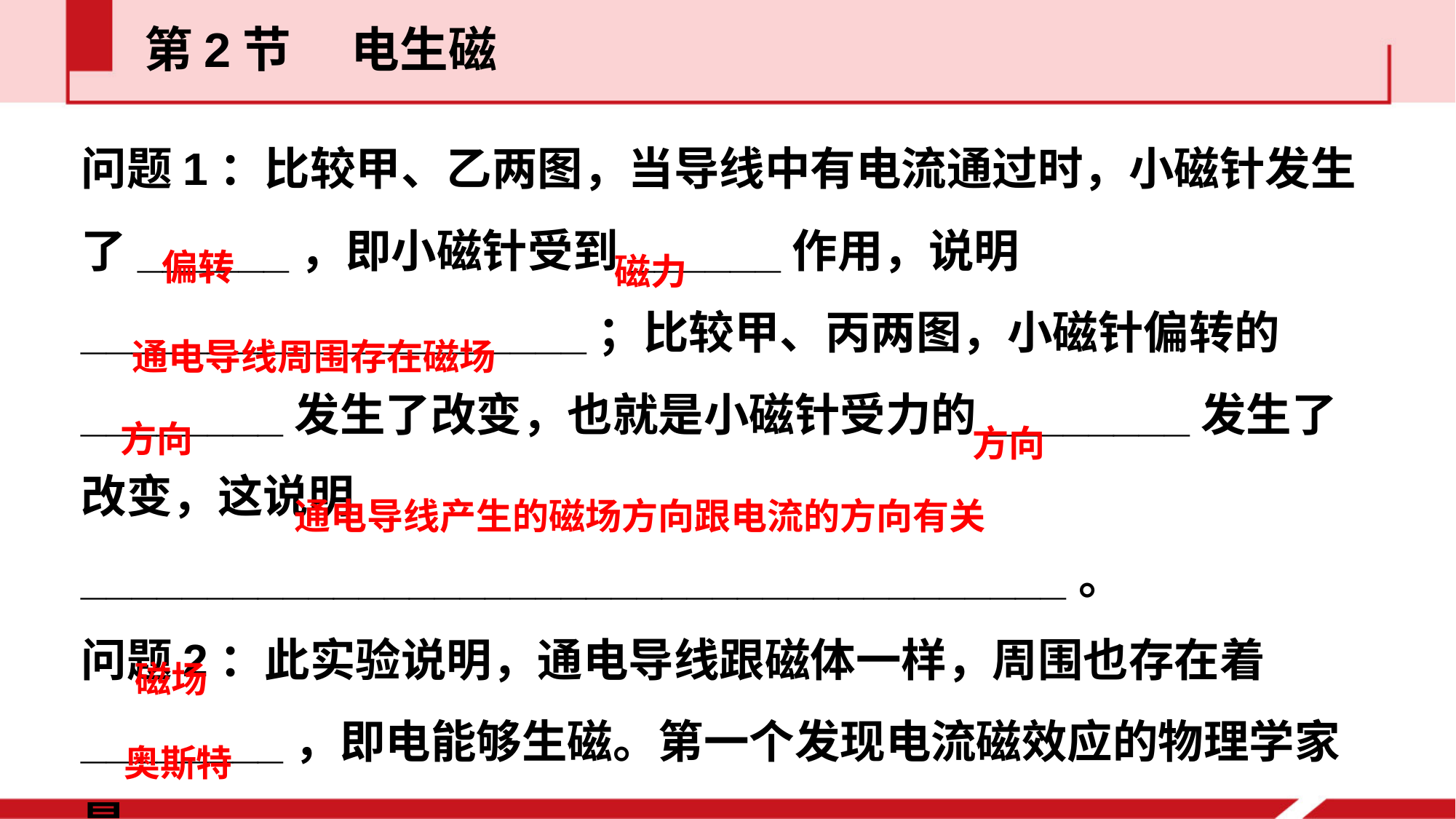

第2节  电生磁
问题1：比较甲、乙两图，当导线中有电流通过时，小磁针发生了______，即小磁针受到______作用，说明____________________；比较甲、丙两图，小磁针偏转的________发生了改变，也就是小磁针受力的________发生了改变，这说明_______________________________________。
问题2：此实验说明，通电导线跟磁体一样，周围也存在着
________，即电能够生磁。第一个发现电流磁效应的物理学家是__________。
偏转
磁力
通电导线周围存在磁场
方向
方向
通电导线产生的磁场方向跟电流的方向有关
磁场
奥斯特